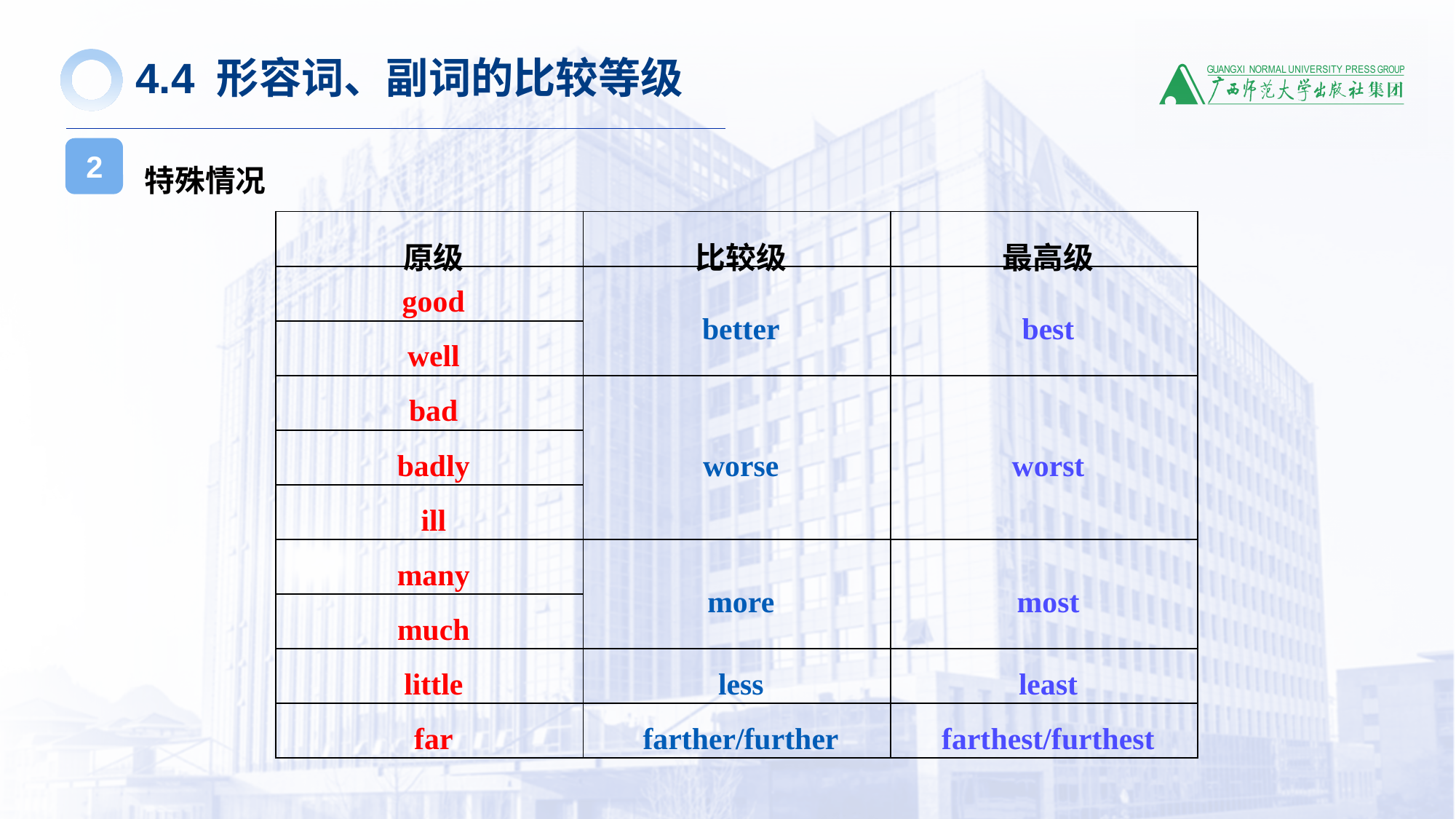

4.4 形容词、副词的比较等级

特殊情况
2
| 原级 | 比较级 | 最高级 |
| --- | --- | --- |
| good | better | best |
| well |  |  |
| bad | worse | worst |
| badly |  |  |
| ill |  |  |
| many | more | most |
| much |  |  |
| little | less | least |
| far | farther/further | farthest/furthest |